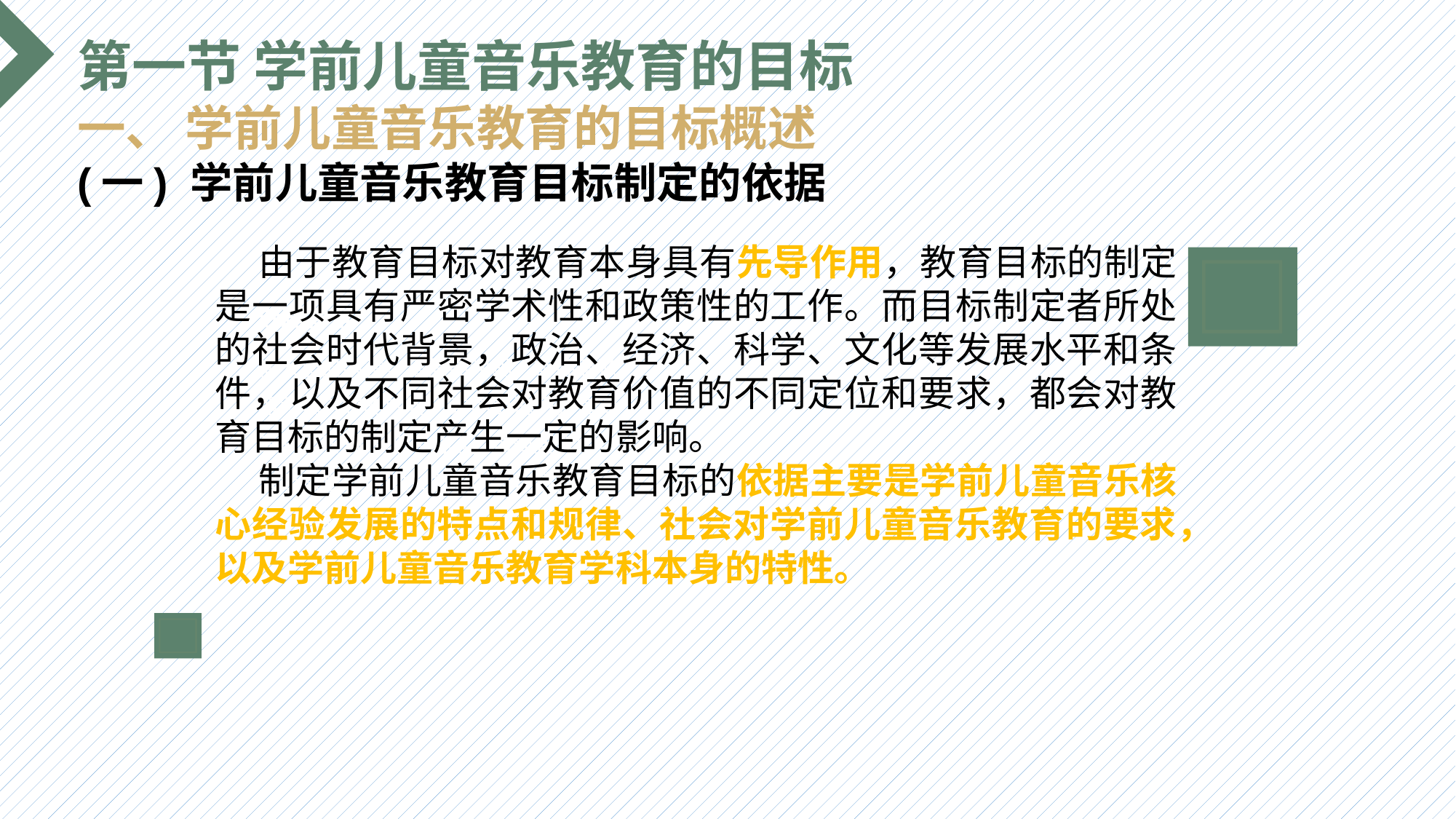

第一节 学前儿童音乐教育的目标
一、 学前儿童音乐教育的目标概述
(一) 学前儿童音乐教育目标制定的依据

    由于教育目标对教育本身具有先导作用，教育目标的制定是一项具有严密学术性和政策性的工作。而目标制定者所处的社会时代背景，政治、经济、科学、文化等发展水平和条件，以及不同社会对教育价值的不同定位和要求，都会对教育目标的制定产生一定的影响。
    制定学前儿童音乐教育目标的依据主要是学前儿童音乐核心经验发展的特点和规律、社会对学前儿童音乐教育的要求，以及学前儿童音乐教育学科本身的特性。

选题背景
输入您的内容，请简要说明，言简意赅即可输入您的内容，请简要说明，言简意赅即可输入您的内容，请简要说明，言简意赅即可输入您的内容，请简要说明，言简意赅即可